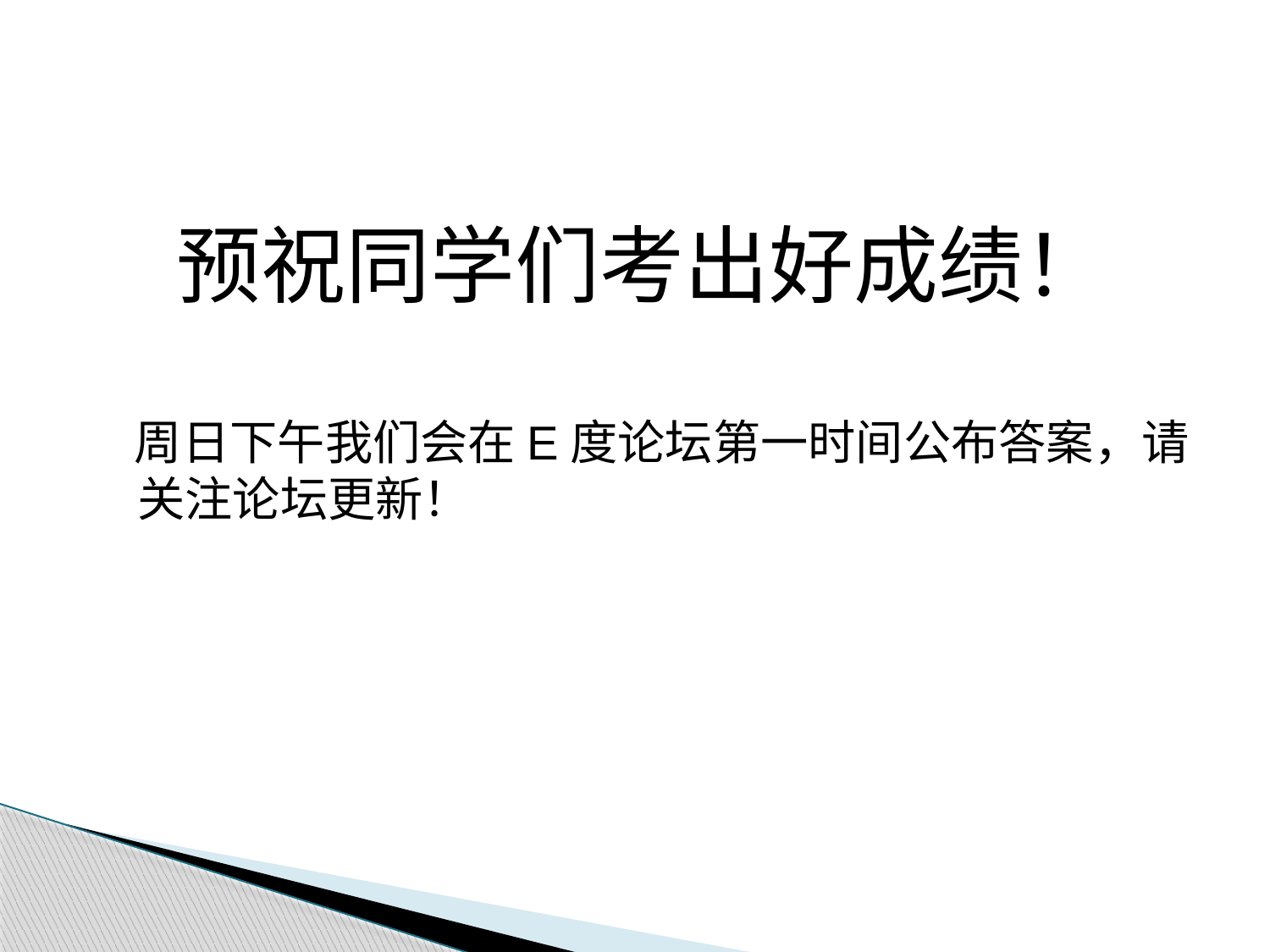

预祝同学们考出好成绩！

   周日下午我们会在E度论坛第一时间公布答案，请  关注论坛更新！